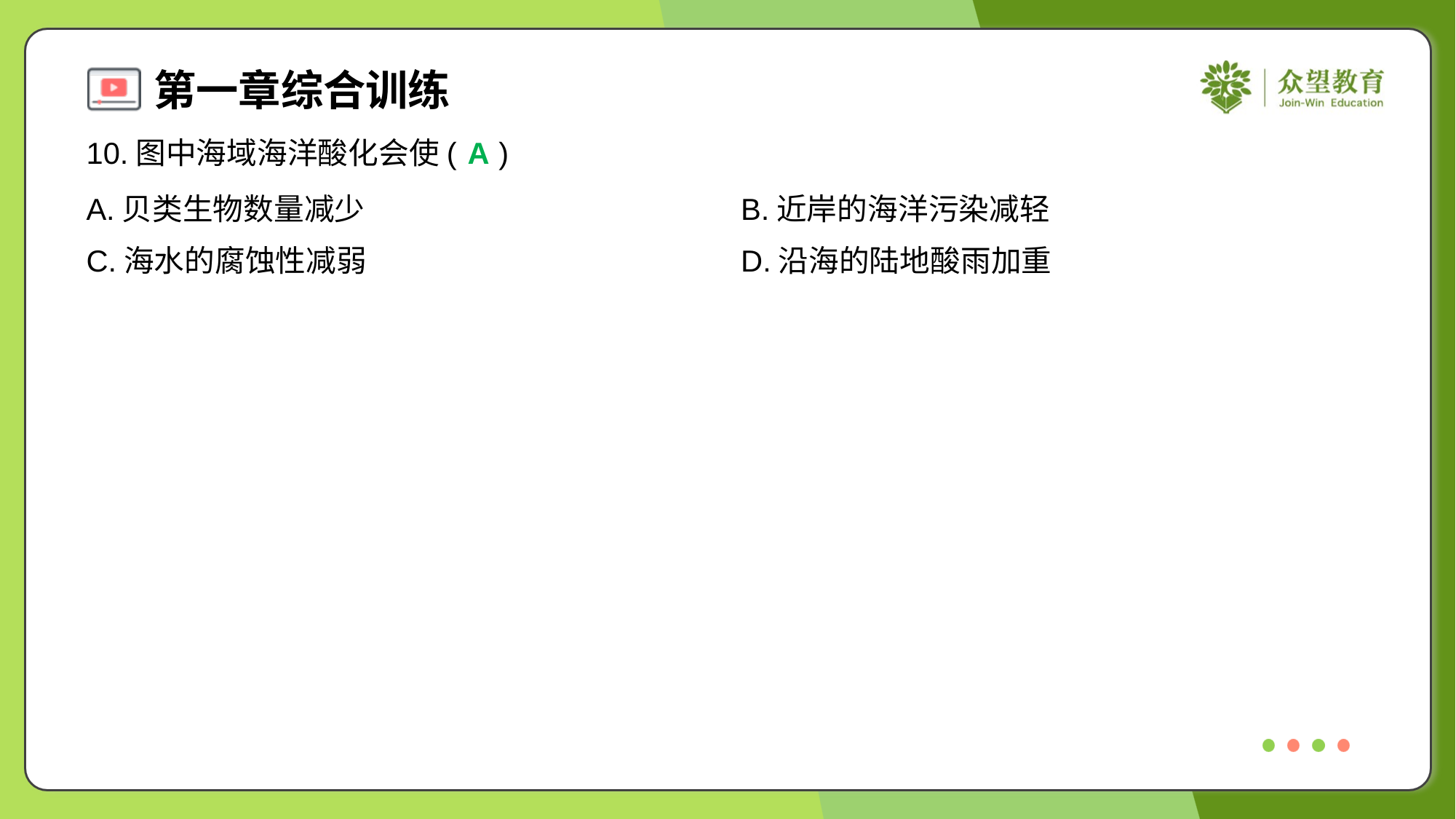

10.图中海域海洋酸化会使(     )
A
A.贝类生物数量减少	B.近岸的海洋污染减轻
C.海水的腐蚀性减弱	D.沿海的陆地酸雨加重